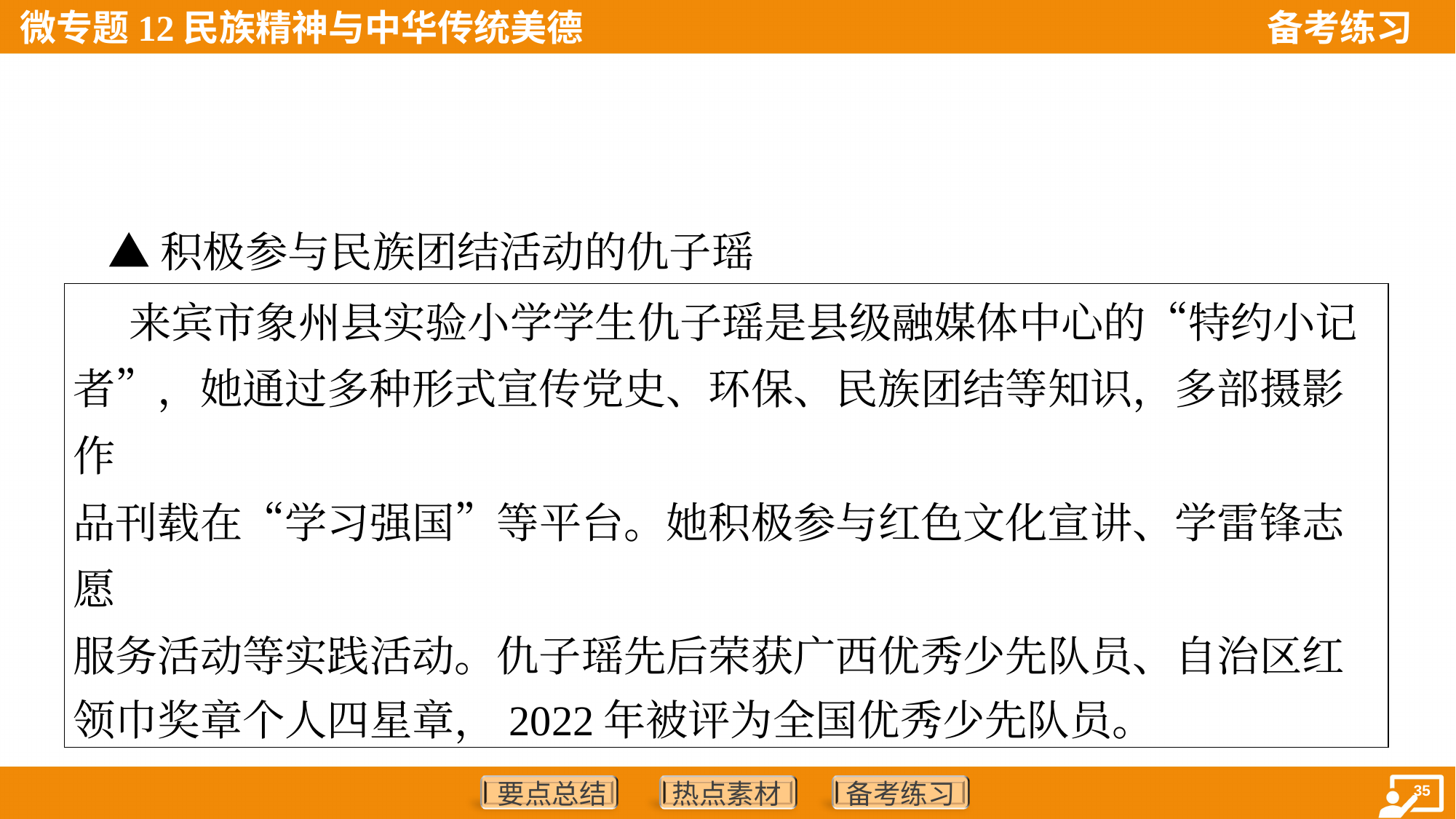

▲积极参与民族团结活动的仇子瑶
| 来宾市象州县实验小学学生仇子瑶是县级融媒体中心的“特约小记 者”，她通过多种形式宣传党史、环保、民族团结等知识，多部摄影作 品刊载在“学习强国”等平台。她积极参与红色文化宣讲、学雷锋志愿 服务活动等实践活动。仇子瑶先后荣获广西优秀少先队员、自治区红 领巾奖章个人四星章，2022年被评为全国优秀少先队员。 |
| --- |